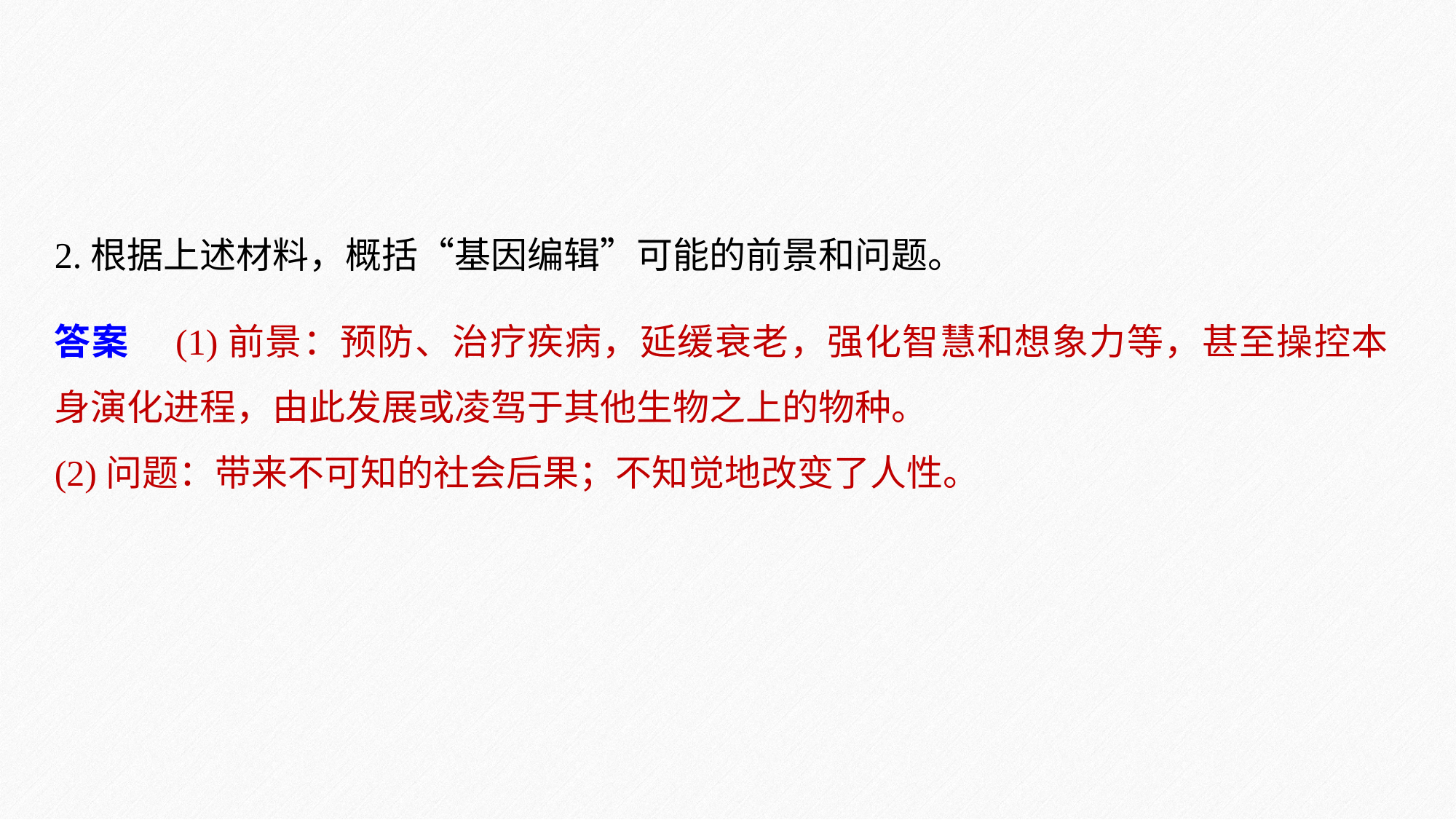

2.根据上述材料，概括“基因编辑”可能的前景和问题。
答案　(1)前景：预防、治疗疾病，延缓衰老，强化智慧和想象力等，甚至操控本身演化进程，由此发展或凌驾于其他生物之上的物种。
(2)问题：带来不可知的社会后果；不知觉地改变了人性。